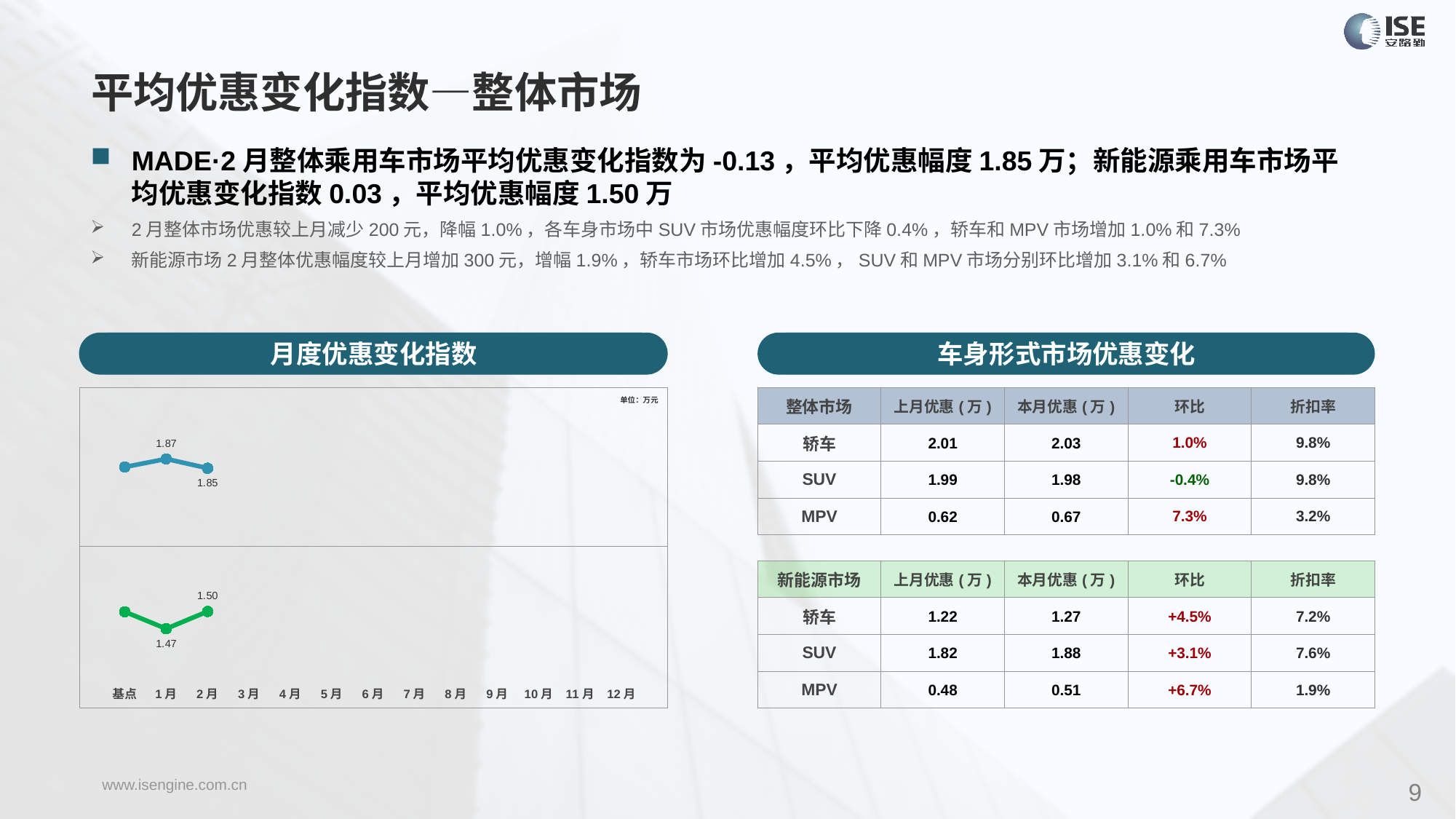

平均优惠变化指数—整体市场
MADE·2月整体乘用车市场平均优惠变化指数为-0.13，平均优惠幅度1.85万；新能源乘用车市场平均优惠变化指数0.03，平均优惠幅度1.50万
2月整体市场优惠较上月减少200元，降幅1.0%，各车身市场中SUV市场优惠幅度环比下降0.4%，轿车和MPV市场增加1.0%和7.3%
新能源市场2月整体优惠幅度较上月增加300元，增幅1.9%，轿车市场环比增加4.5%，SUV和MPV市场分别环比增加3.1%和6.7%
月度优惠变化指数

车身形式市场优惠变化

### Chart

| Category | 整体 |
|---|---|
| 基点 | 0.0 |
| 1月 | 0.9 |
| 2月 | -0.13 |
| 3月 | None |
| 4月 | None |
| 5月 | None |
| 6月 | None |
| 7月 | None |
| 8月 | None |
| 9月 | None |
| 10月 | None |
| 11月 | None |
| 12月 | None |
| 整体市场 | 上月优惠(万) | 本月优惠(万) | 环比 | 折扣率 |
| --- | --- | --- | --- | --- |
| 轿车 | 2.01 | 2.03 | 1.0% | 9.8% |
| SUV | 1.99 | 1.98 | -0.4% | 9.8% |
| MPV | 0.62 | 0.67 | 7.3% | 3.2% |

### Chart

| Category | 整体 |
|---|---|
| 基点 | 0.0 |
| 1月 | -1.84 |
| 2月 | 0.03 |
| 3月 | None |
| 4月 | None |
| 5月 | None |
| 6月 | None |
| 7月 | None |
| 8月 | None |
| 9月 | None |
| 10月 | None |
| 11月 | None |
| 12月 | None |
单位：万元
| 新能源市场 | 上月优惠(万) | 本月优惠(万) | 环比 | 折扣率 |
| --- | --- | --- | --- | --- |
| 轿车 | 1.22 | 1.27 | +4.5% | 7.2% |
| SUV | 1.82 | 1.88 | +3.1% | 7.6% |
| MPV | 0.48 | 0.51 | +6.7% | 1.9% |
9